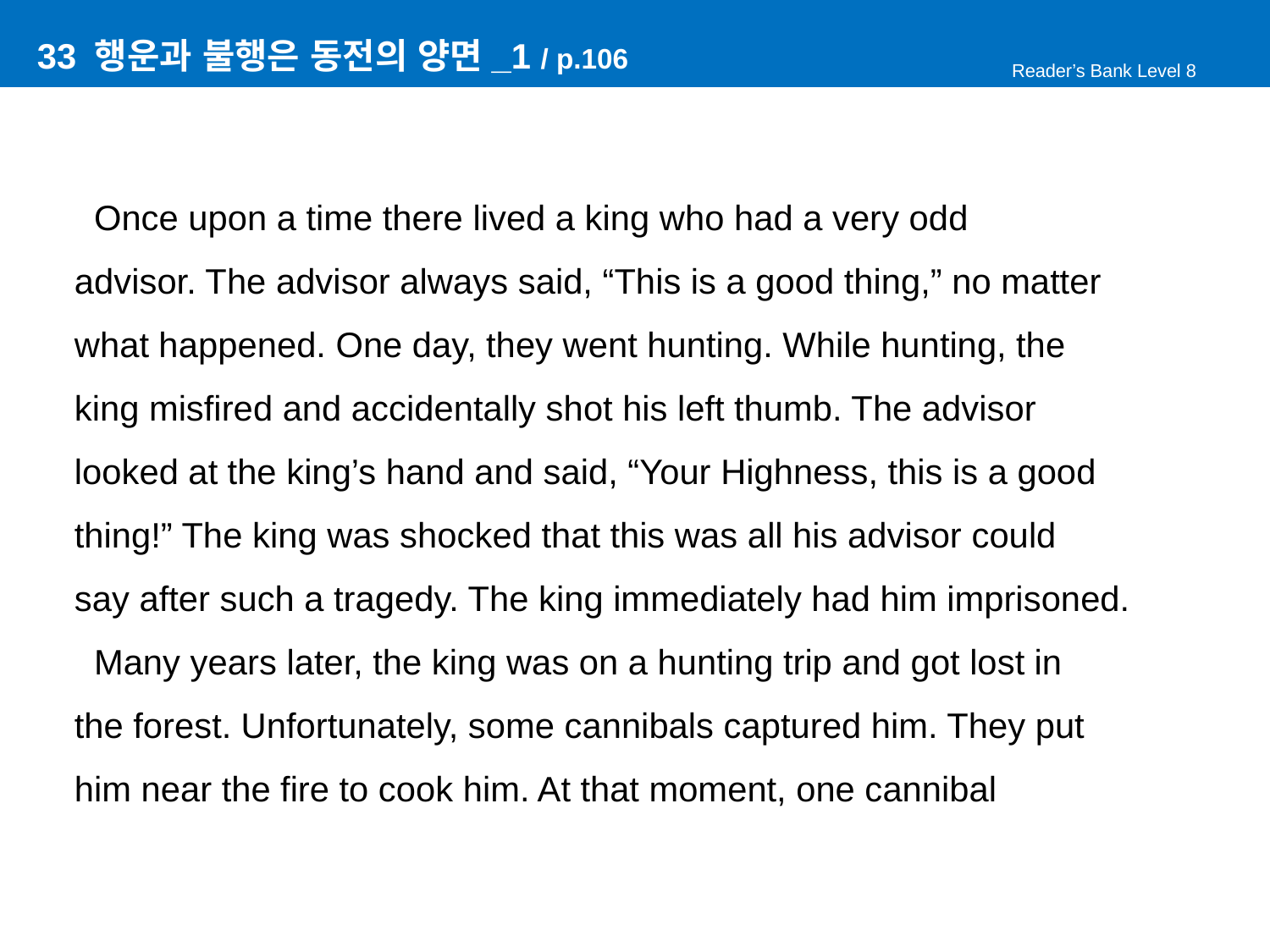

# 33 행운과 불행은 동전의 양면_1 / p.106
Reader’s Bank Level 8

  Once upon a time there lived a king who had a very odd
advisor. The advisor always said, “This is a good thing,” no matter
what happened. One day, they went hunting. While hunting, the
king misfired and accidentally shot his left thumb. The advisor
looked at the king’s hand and said, “Your Highness, this is a good
thing!” The king was shocked that this was all his advisor could
say after such a tragedy. The king immediately had him imprisoned.
  Many years later, the king was on a hunting trip and got lost in
the forest. Unfortunately, some cannibals captured him. They put
him near the fire to cook him. At that moment, one cannibal